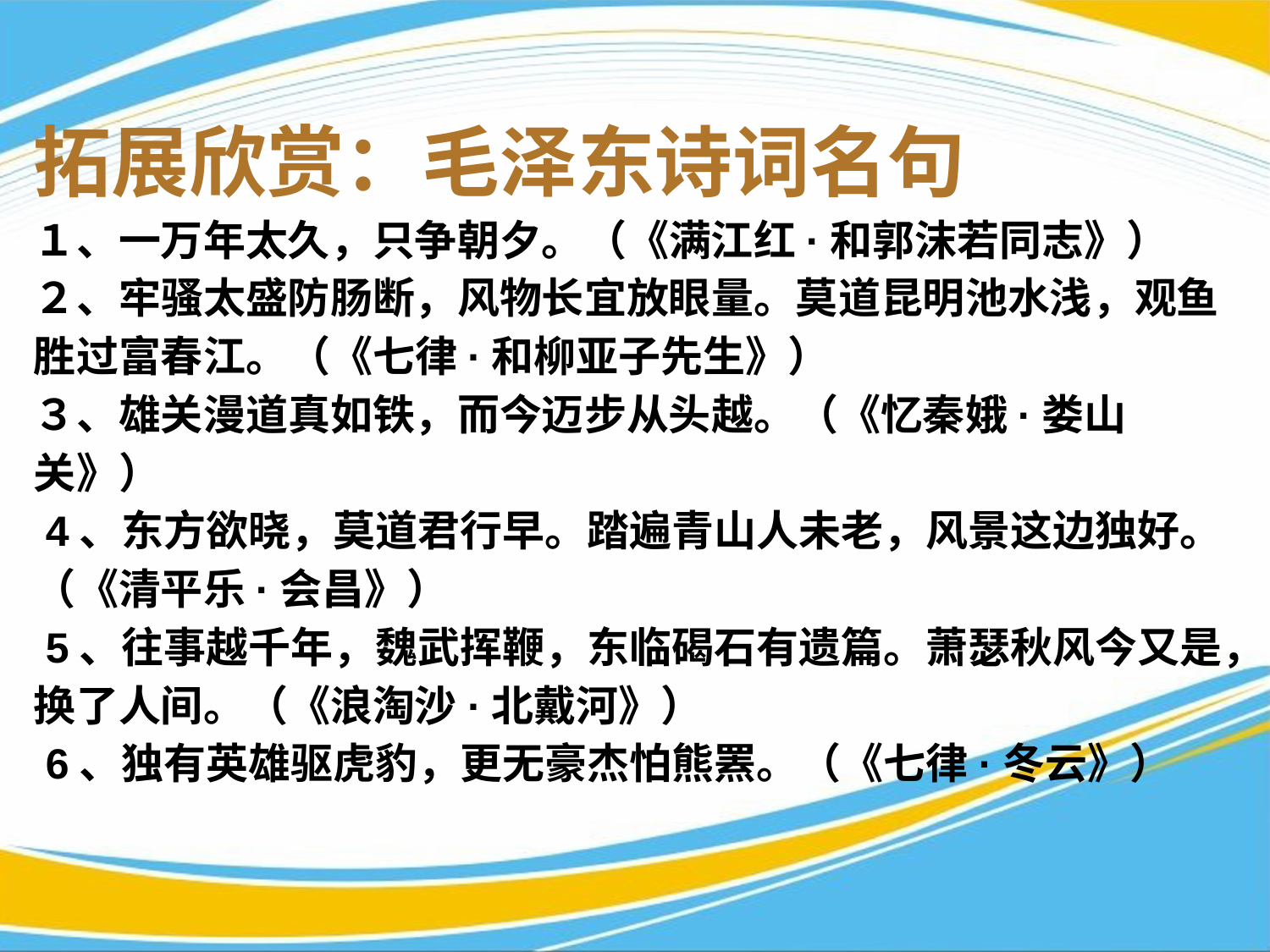

拓展欣赏：毛泽东诗词名句
１、一万年太久，只争朝夕。（《满江红·和郭沫若同志》）
２、牢骚太盛防肠断，风物长宜放眼量。莫道昆明池水浅，观鱼胜过富春江。（《七律·和柳亚子先生》）
３、雄关漫道真如铁，而今迈步从头越。（《忆秦娥·娄山关》）
 4、东方欲晓，莫道君行早。踏遍青山人未老，风景这边独好。（《清平乐·会昌》）
 5、往事越千年，魏武挥鞭，东临碣石有遗篇。萧瑟秋风今又是，换了人间。（《浪淘沙·北戴河》）
 6、独有英雄驱虎豹，更无豪杰怕熊罴。（《七律·冬云》）